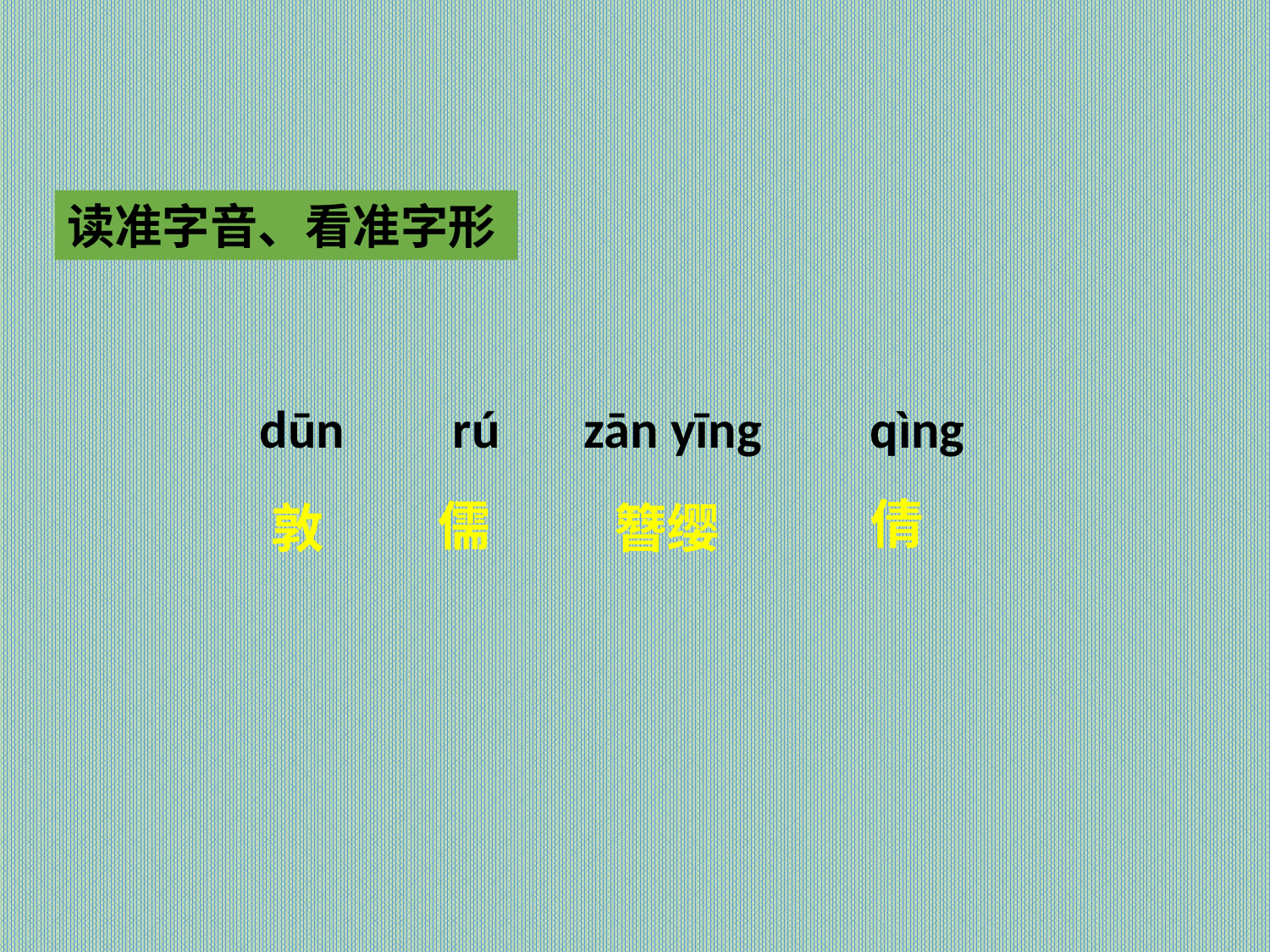

读准字音、看准字形
dūn         rú       zān yīng         qìng
倩
儒
敦
簪缨